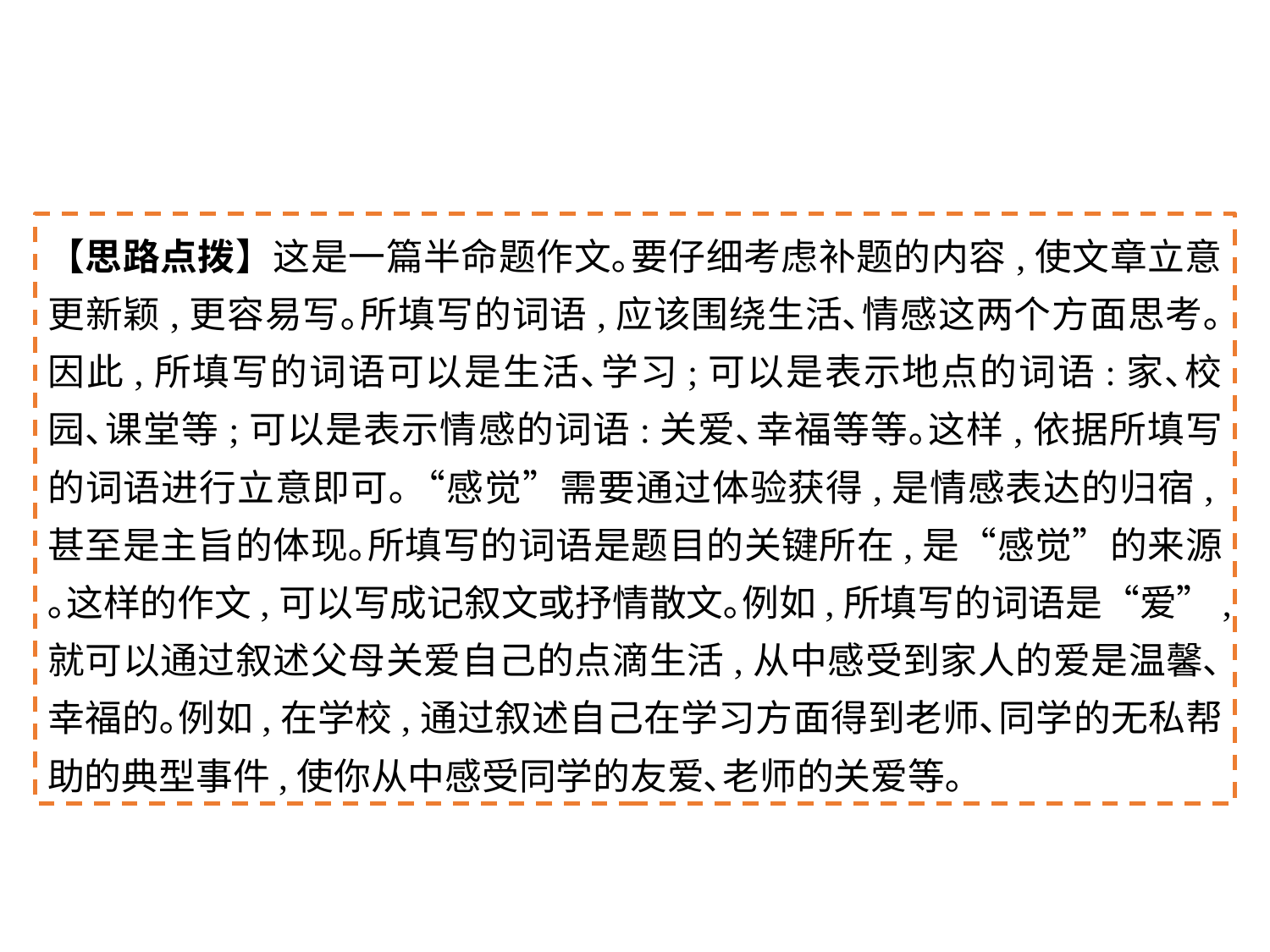

【思路点拨】这是一篇半命题作文｡要仔细考虑补题的内容,使文章立意更新颖,更容易写｡所填写的词语,应该围绕生活､情感这两个方面思考｡因此,所填写的词语可以是生活､学习;可以是表示地点的词语:家､校园､课堂等;可以是表示情感的词语:关爱､幸福等等｡这样,依据所填写的词语进行立意即可｡“感觉”需要通过体验获得,是情感表达的归宿,甚至是主旨的体现｡所填写的词语是题目的关键所在,是“感觉”的来源｡这样的作文,可以写成记叙文或抒情散文｡例如,所填写的词语是“爱”,就可以通过叙述父母关爱自己的点滴生活,从中感受到家人的爱是温馨､幸福的｡例如,在学校,通过叙述自己在学习方面得到老师､同学的无私帮助的典型事件,使你从中感受同学的友爱､老师的关爱等｡